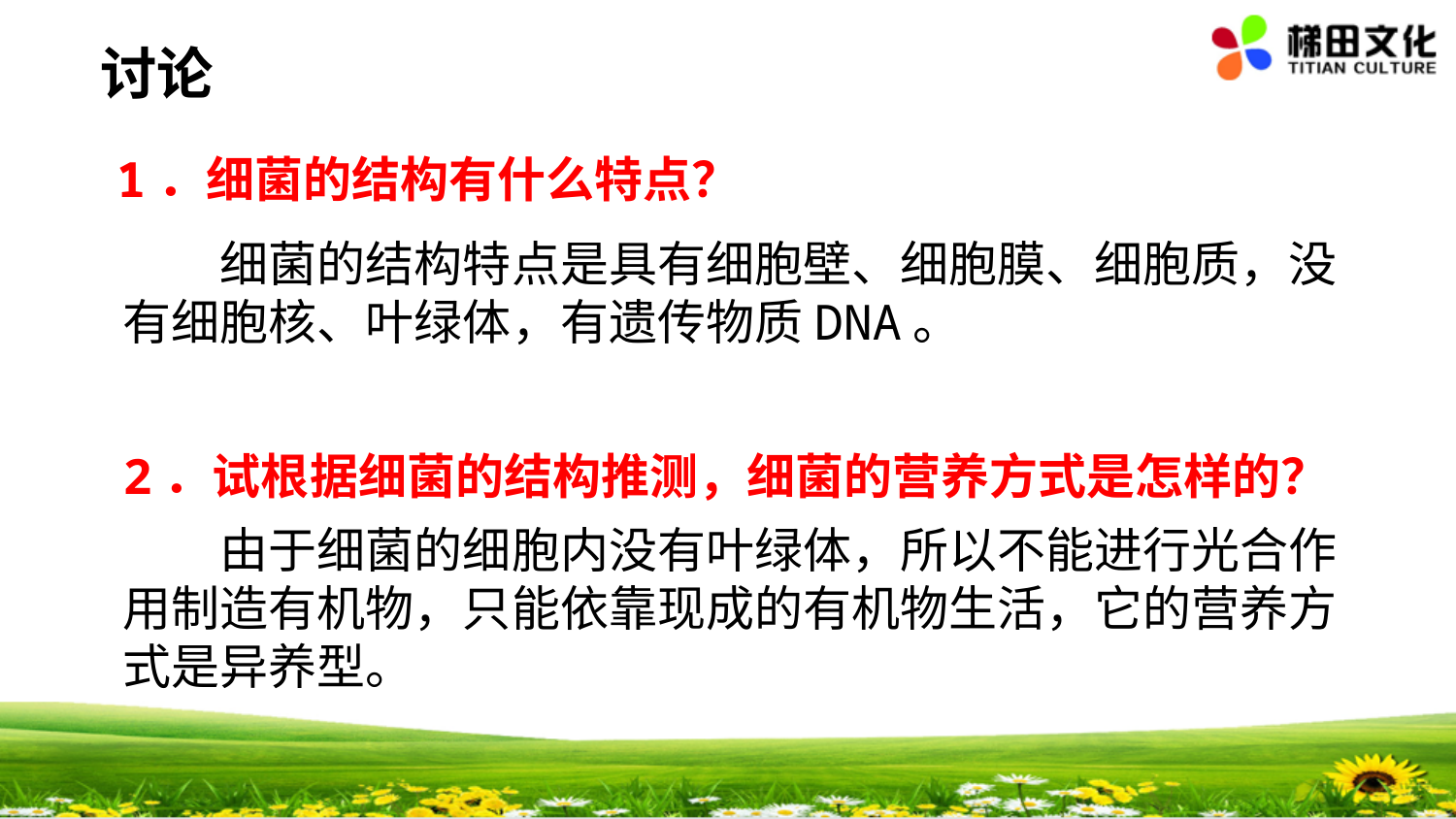

讨论
#
1．细菌的结构有什么特点？
　　细菌的结构特点是具有细胞壁、细胞膜、细胞质，没有细胞核、叶绿体，有遗传物质DNA。
2．试根据细菌的结构推测，细菌的营养方式是怎样的？
　　由于细菌的细胞内没有叶绿体，所以不能进行光合作用制造有机物，只能依靠现成的有机物生活，它的营养方式是异养型。